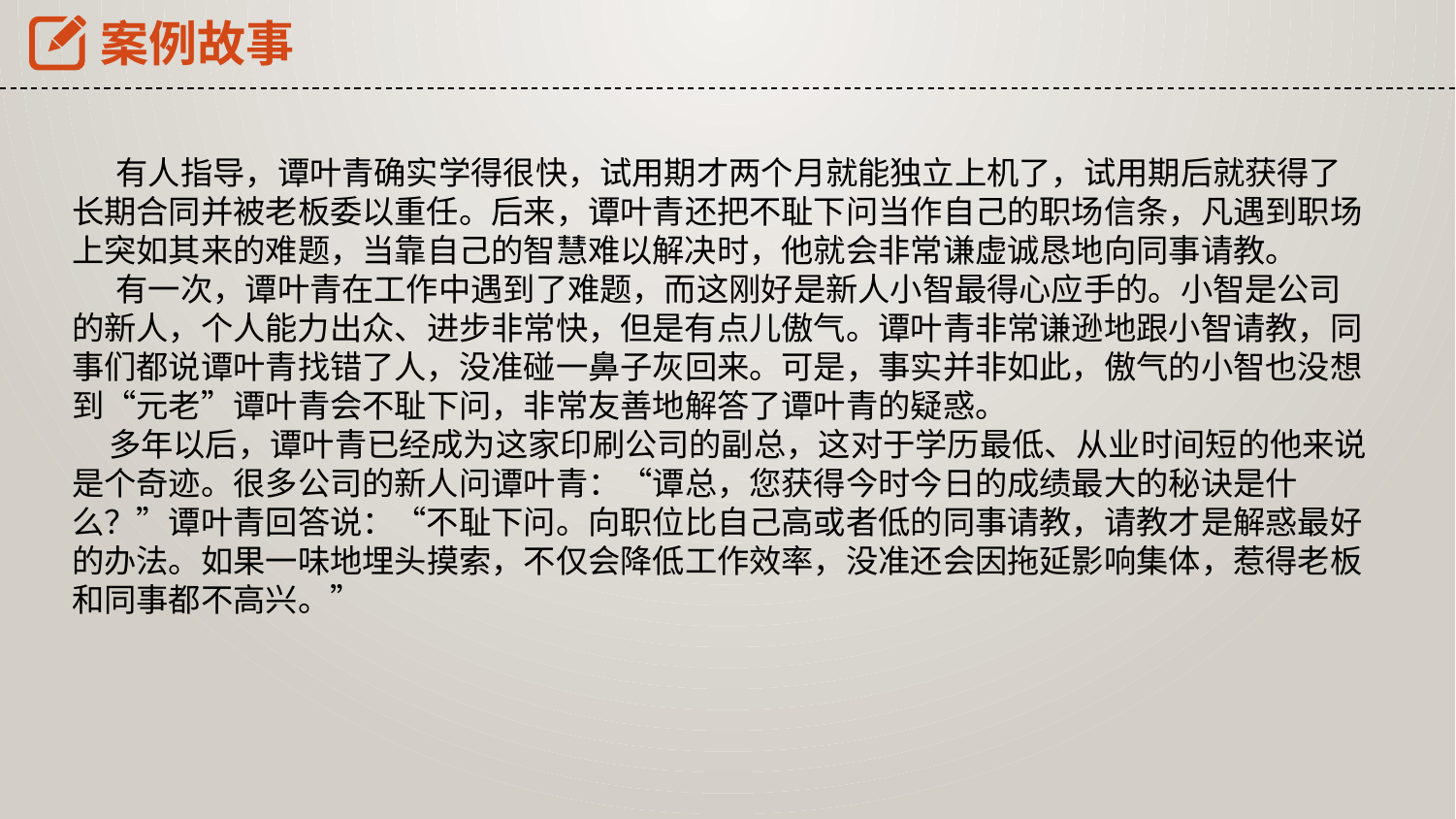

案例故事

     有人指导，谭叶青确实学得很快，试用期才两个月就能独立上机了，试用期后就获得了长期合同并被老板委以重任。后来，谭叶青还把不耻下问当作自己的职场信条，凡遇到职场上突如其来的难题，当靠自己的智慧难以解决时，他就会非常谦虚诚恳地向同事请教。
     有一次，谭叶青在工作中遇到了难题，而这刚好是新人小智最得心应手的。小智是公司的新人，个人能力出众、进步非常快，但是有点儿傲气。谭叶青非常谦逊地跟小智请教，同事们都说谭叶青找错了人，没准碰一鼻子灰回来。可是，事实并非如此，傲气的小智也没想到“元老”谭叶青会不耻下问，非常友善地解答了谭叶青的疑惑。
    多年以后，谭叶青已经成为这家印刷公司的副总，这对于学历最低、从业时间短的他来说是个奇迹。很多公司的新人问谭叶青：“谭总，您获得今时今日的成绩最大的秘诀是什么？”谭叶青回答说：“不耻下问。向职位比自己高或者低的同事请教，请教才是解惑最好的办法。如果一味地埋头摸索，不仅会降低工作效率，没准还会因拖延影响集体，惹得老板和同事都不高兴。”
37